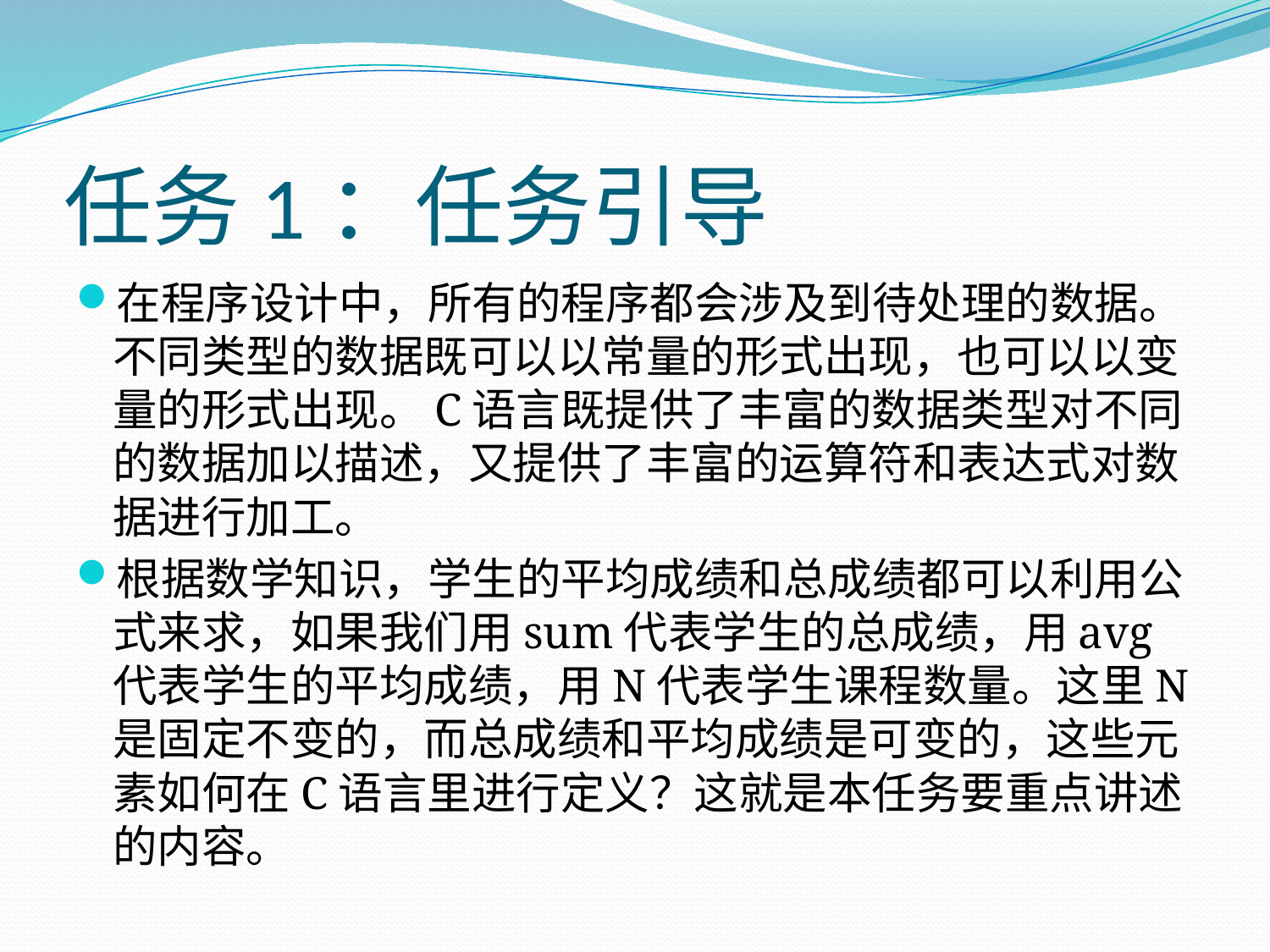

# 任务1：任务引导
在程序设计中，所有的程序都会涉及到待处理的数据。不同类型的数据既可以以常量的形式出现，也可以以变量的形式出现。C语言既提供了丰富的数据类型对不同的数据加以描述，又提供了丰富的运算符和表达式对数据进行加工。
根据数学知识，学生的平均成绩和总成绩都可以利用公式来求，如果我们用sum代表学生的总成绩，用avg代表学生的平均成绩，用N代表学生课程数量。这里N是固定不变的，而总成绩和平均成绩是可变的，这些元素如何在C语言里进行定义？这就是本任务要重点讲述的内容。